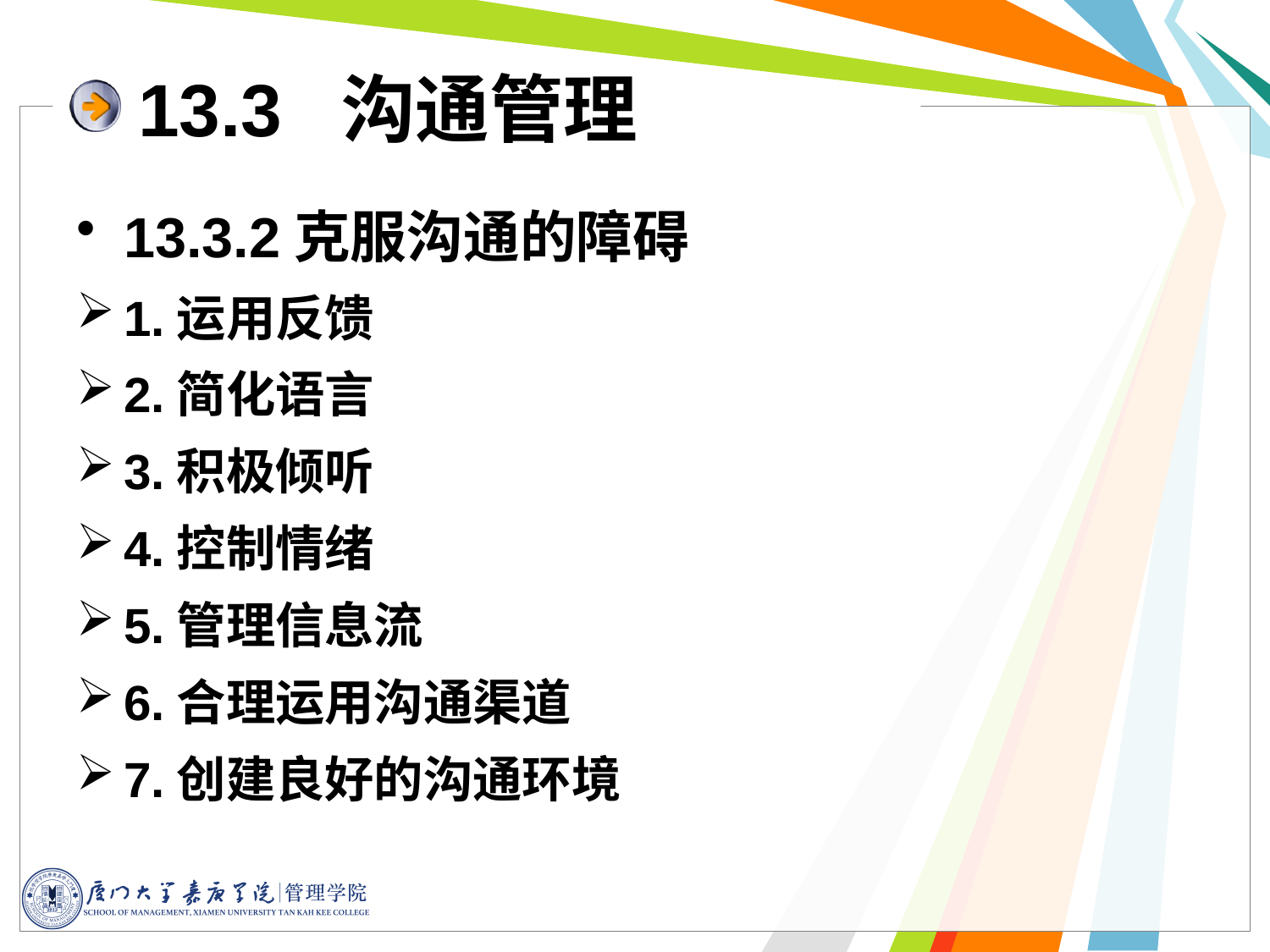

# 13.3  沟通管理
13.3.2克服沟通的障碍
1.运用反馈
2.简化语言
3.积极倾听
4.控制情绪
5.管理信息流
6.合理运用沟通渠道
7.创建良好的沟通环境